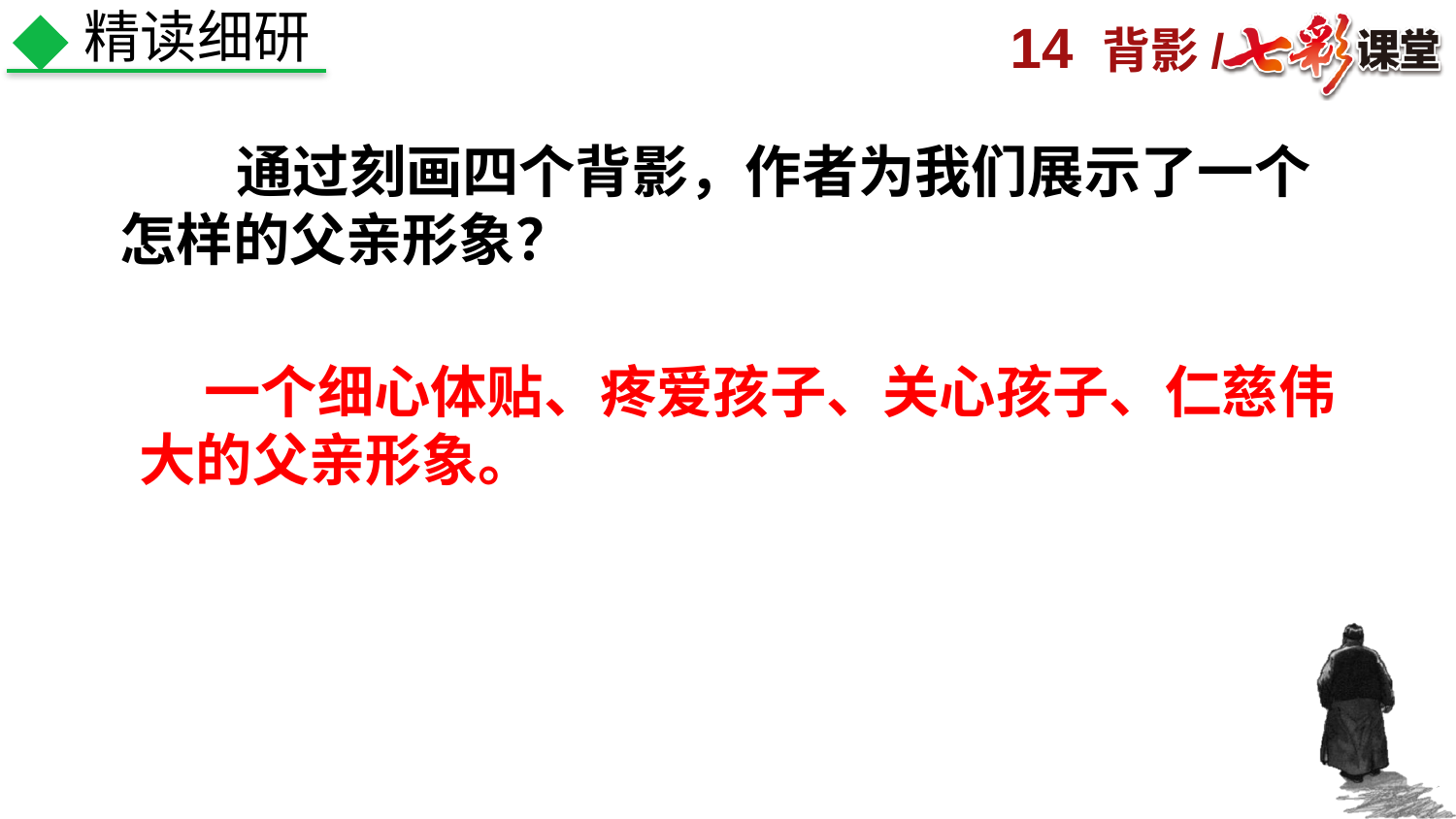

精读细研

        通过刻画四个背影，作者为我们展示了一个怎样的父亲形象？
    一个细心体贴、疼爱孩子、关心孩子、仁慈伟大的父亲形象。